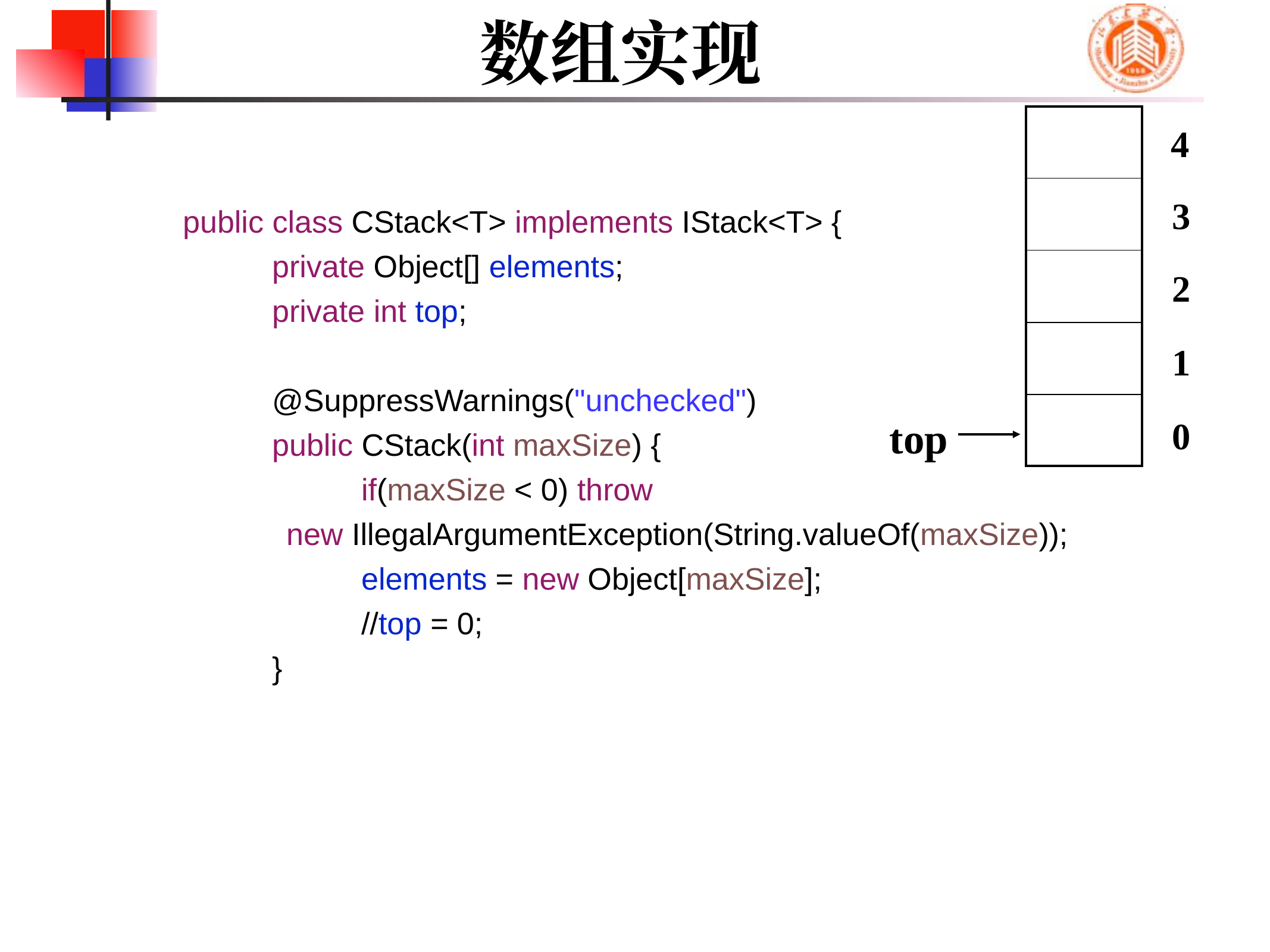

# 数组实现
|  |
| --- |
|  |
|  |
|  |
|  |
top

4
3
2
1
0
public class CStack<T> implements IStack<T> {
	private Object[] elements;
	private int top;

	@SuppressWarnings("unchecked")
	public CStack(int maxSize) {
		if(maxSize < 0) throw
            new IllegalArgumentException(String.valueOf(maxSize));
		elements = new Object[maxSize];
		//top = 0;
	}